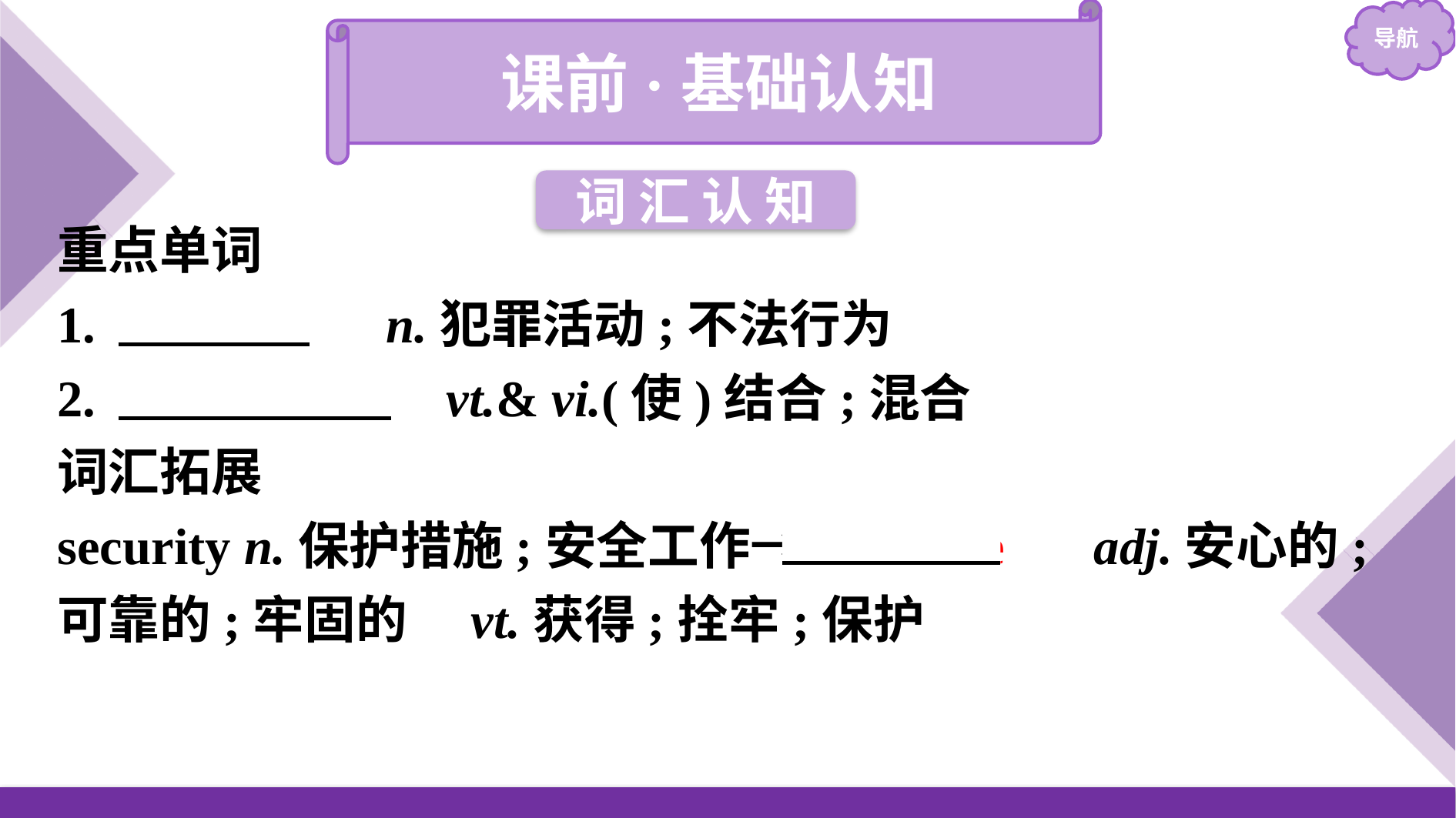

课前·基础认知
词 汇 认 知
重点单词
1.　crime　 n.犯罪活动;不法行为
2.　combine　 vt.& vi.(使)结合;混合
词汇拓展
security n.保护措施;安全工作→　secure　 adj.安心的;可靠的;牢固的　vt.获得;拴牢;保护